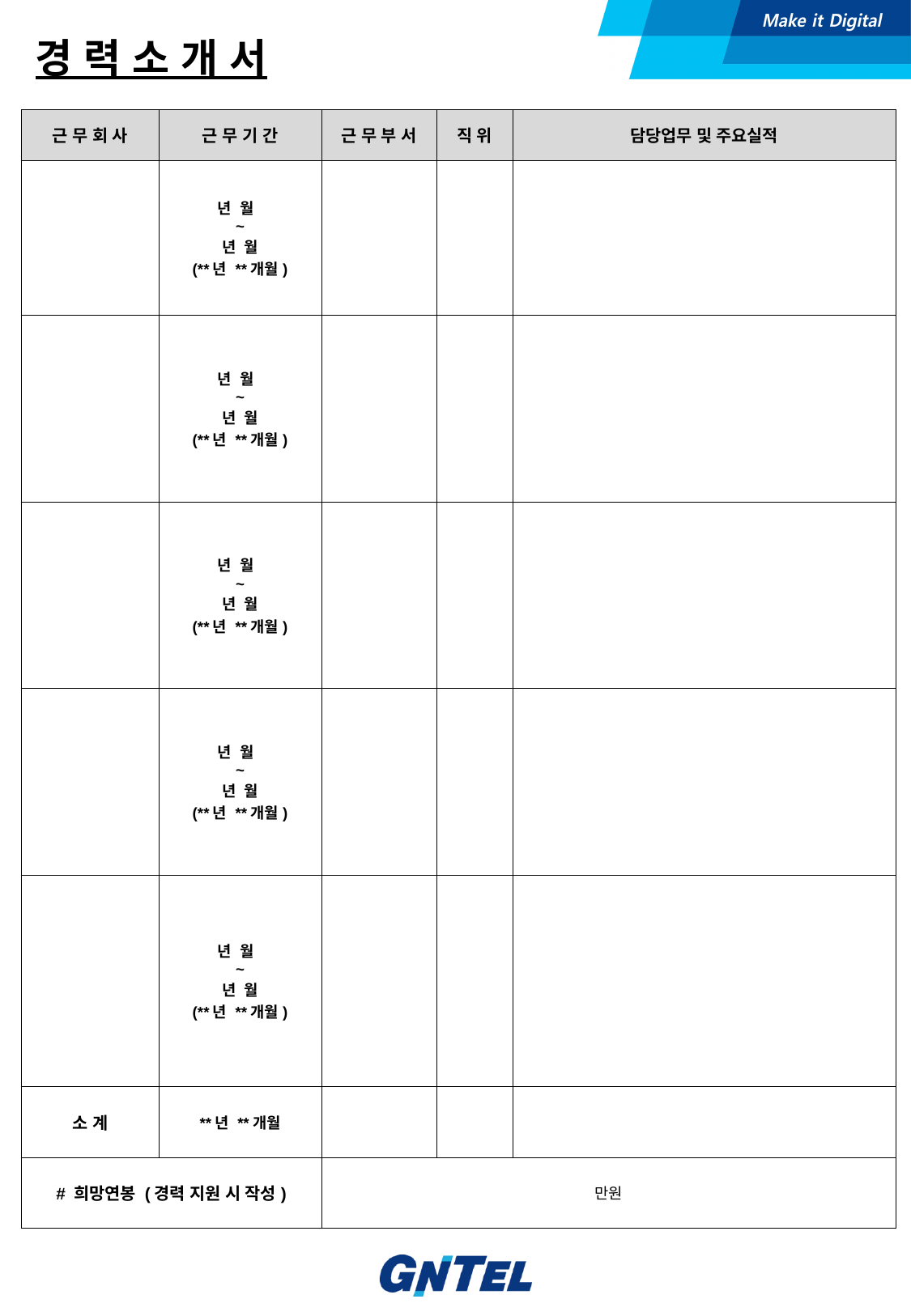

경 력 소 개 서
| 근 무 회 사 | 근 무 기 간 | 근 무 부 서 | 직 위 | 담당업무 및 주요실적 |
| --- | --- | --- | --- | --- |
|  | 년 월 ~ 년 월 (\*\*년 \*\*개월) |  |  |  |
|  | 년 월 ~ 년 월 (\*\*년 \*\*개월) |  |  |  |
|  | 년 월 ~ 년 월 (\*\*년 \*\*개월) |  |  |  |
|  | 년 월 ~ 년 월 (\*\*년 \*\*개월) |  |  |  |
|  | 년 월 ~ 년 월 (\*\*년 \*\*개월) |  |  |  |
| 소 계 | \*\*년 \*\*개월 |  |  |  |
| # 희망연봉 (경력 지원 시 작성) |  | 만원 |  |  |